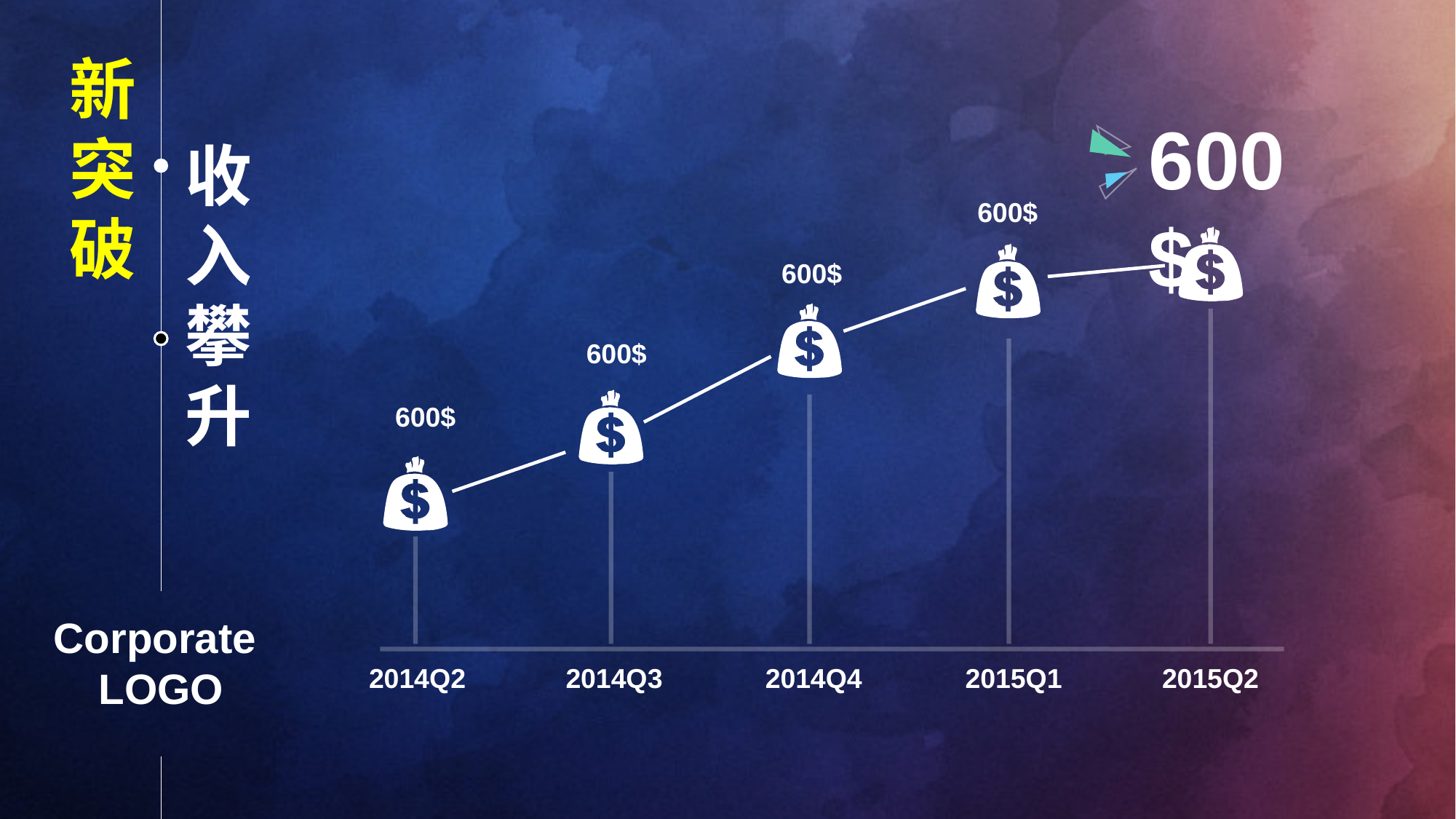

600$

收入攀升
600$

2014Q2
2014Q3
2014Q4
2015Q1
2015Q2
600$
600$
600$